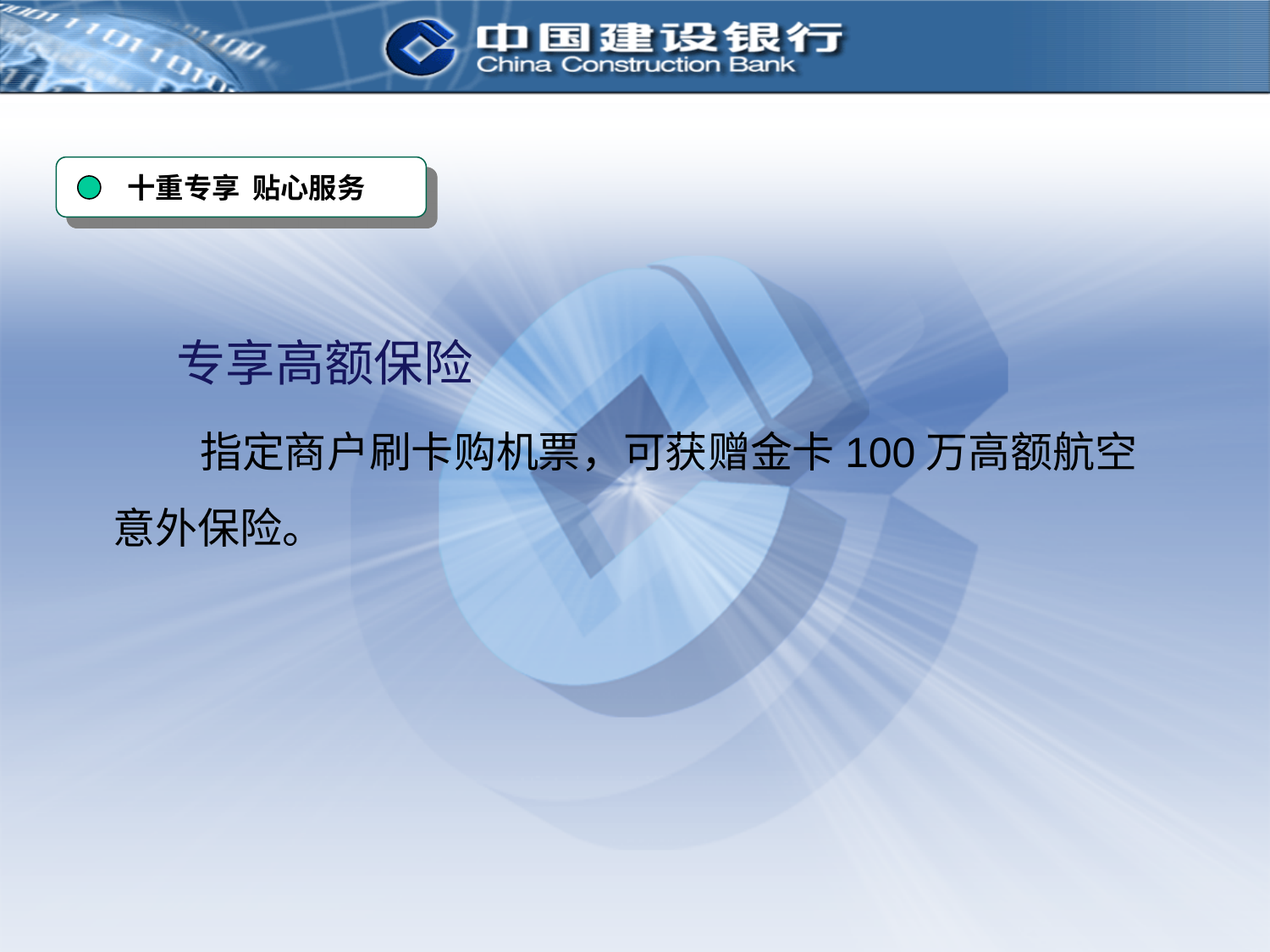

十重专享  贴心服务

专享高额保险
指定商户刷卡购机票，可获赠金卡100万高额航空意外保险。